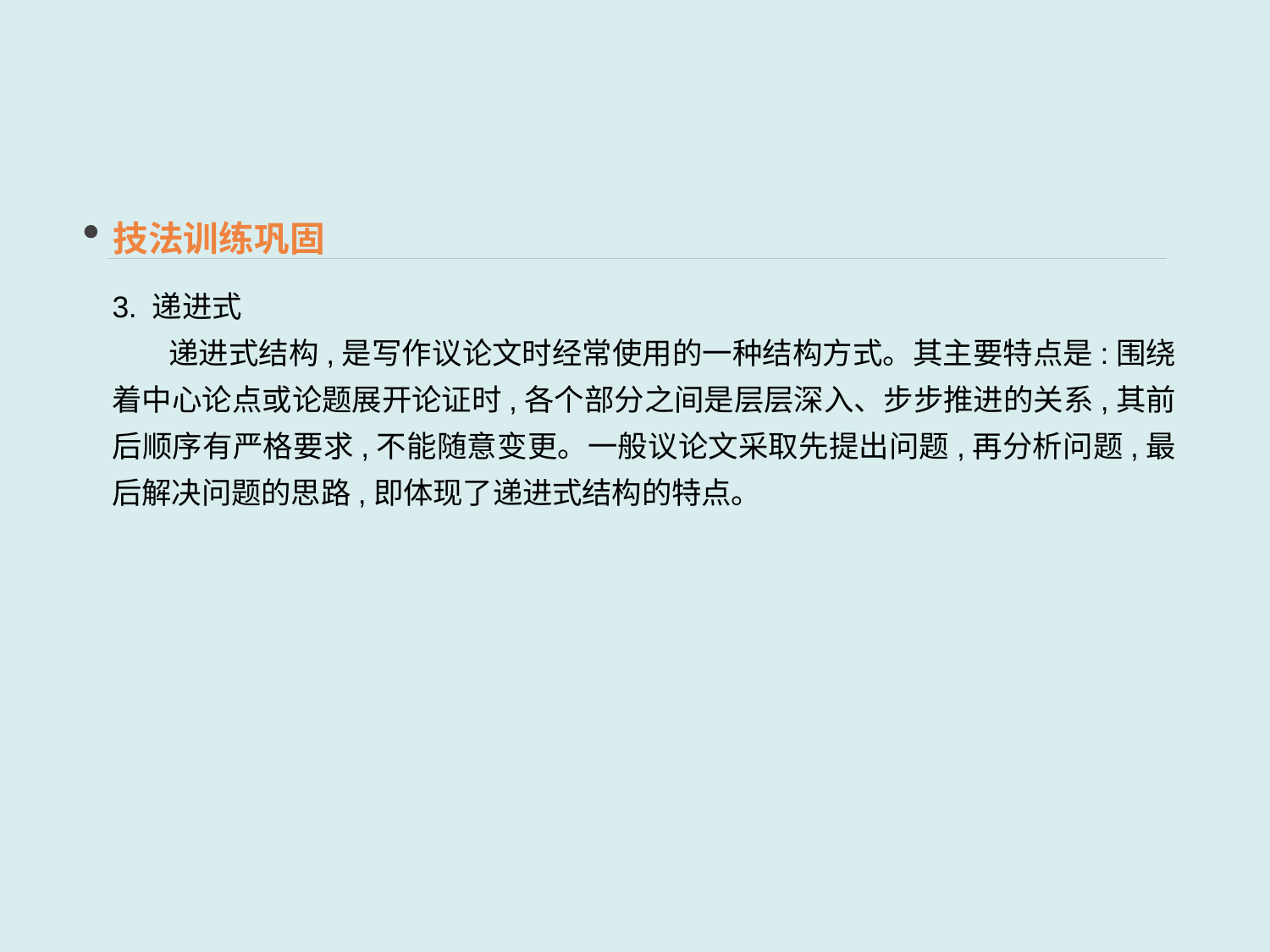

技法训练巩固

3. 递进式
       递进式结构,是写作议论文时经常使用的一种结构方式。其主要特点是:围绕着中心论点或论题展开论证时,各个部分之间是层层深入、步步推进的关系,其前后顺序有严格要求,不能随意变更。一般议论文采取先提出问题,再分析问题,最后解决问题的思路,即体现了递进式结构的特点。